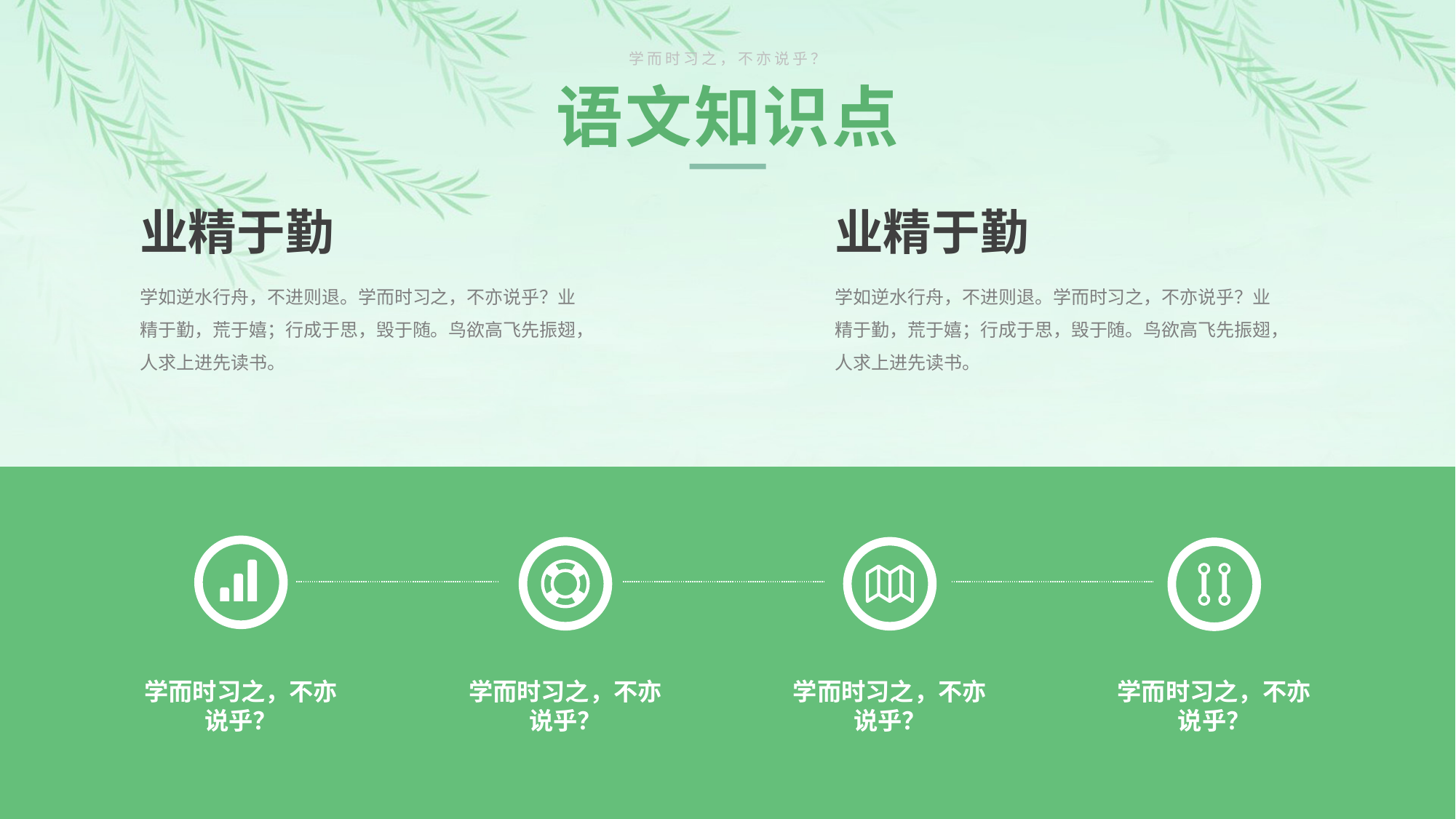

学而时习之，不亦说乎？
语文知识点
业精于勤
业精于勤
学如逆水行舟，不进则退。学而时习之，不亦说乎？业精于勤，荒于嬉；行成于思，毁于随。鸟欲高飞先振翅，人求上进先读书。
学如逆水行舟，不进则退。学而时习之，不亦说乎？业精于勤，荒于嬉；行成于思，毁于随。鸟欲高飞先振翅，人求上进先读书。

学而时习之，不亦说乎？
学而时习之，不亦说乎？
学而时习之，不亦说乎？
学而时习之，不亦说乎？